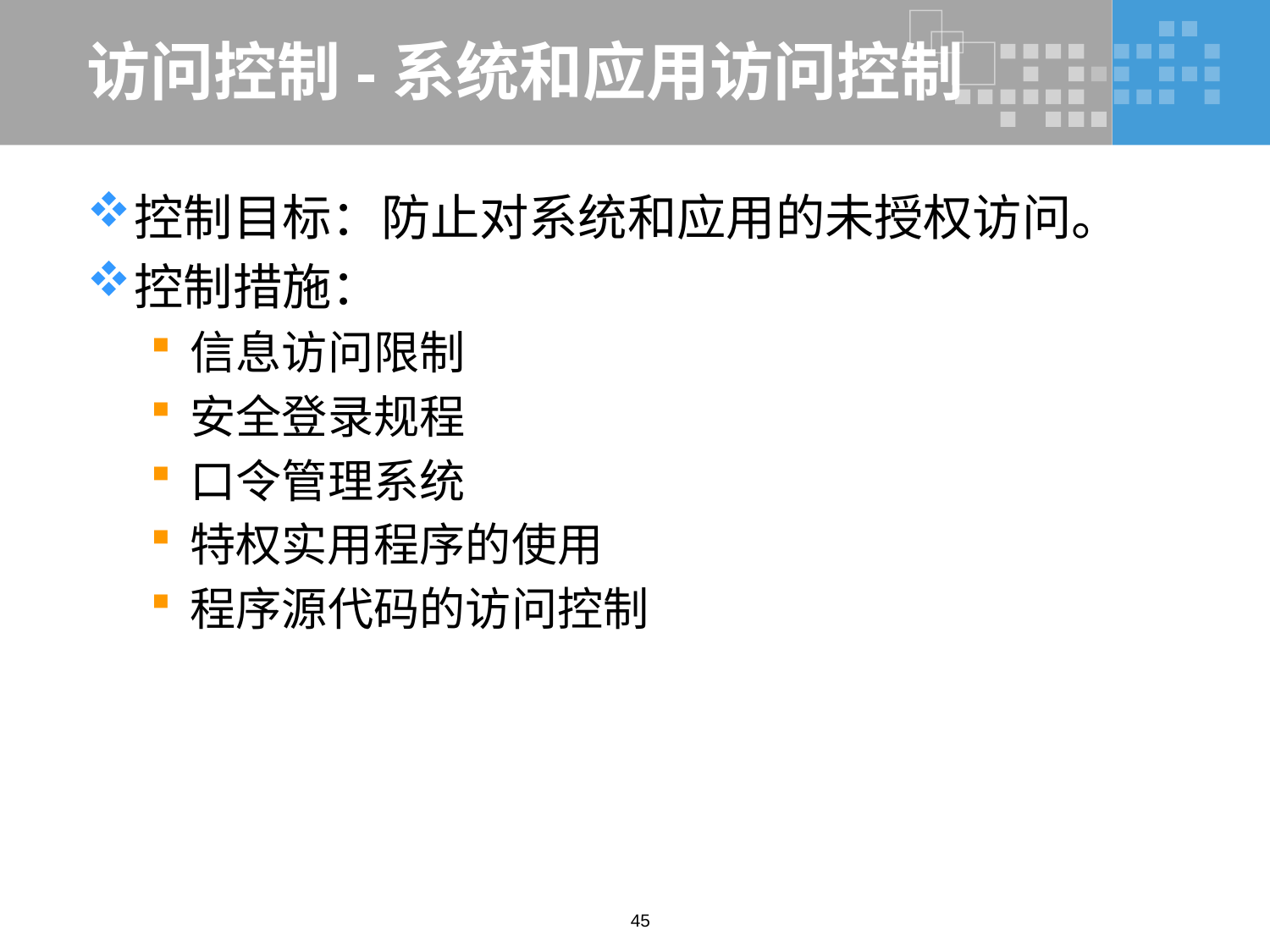

# 访问控制-系统和应用访问控制
控制目标：防止对系统和应用的未授权访问。
控制措施：
信息访问限制
安全登录规程
口令管理系统
特权实用程序的使用
程序源代码的访问控制

45